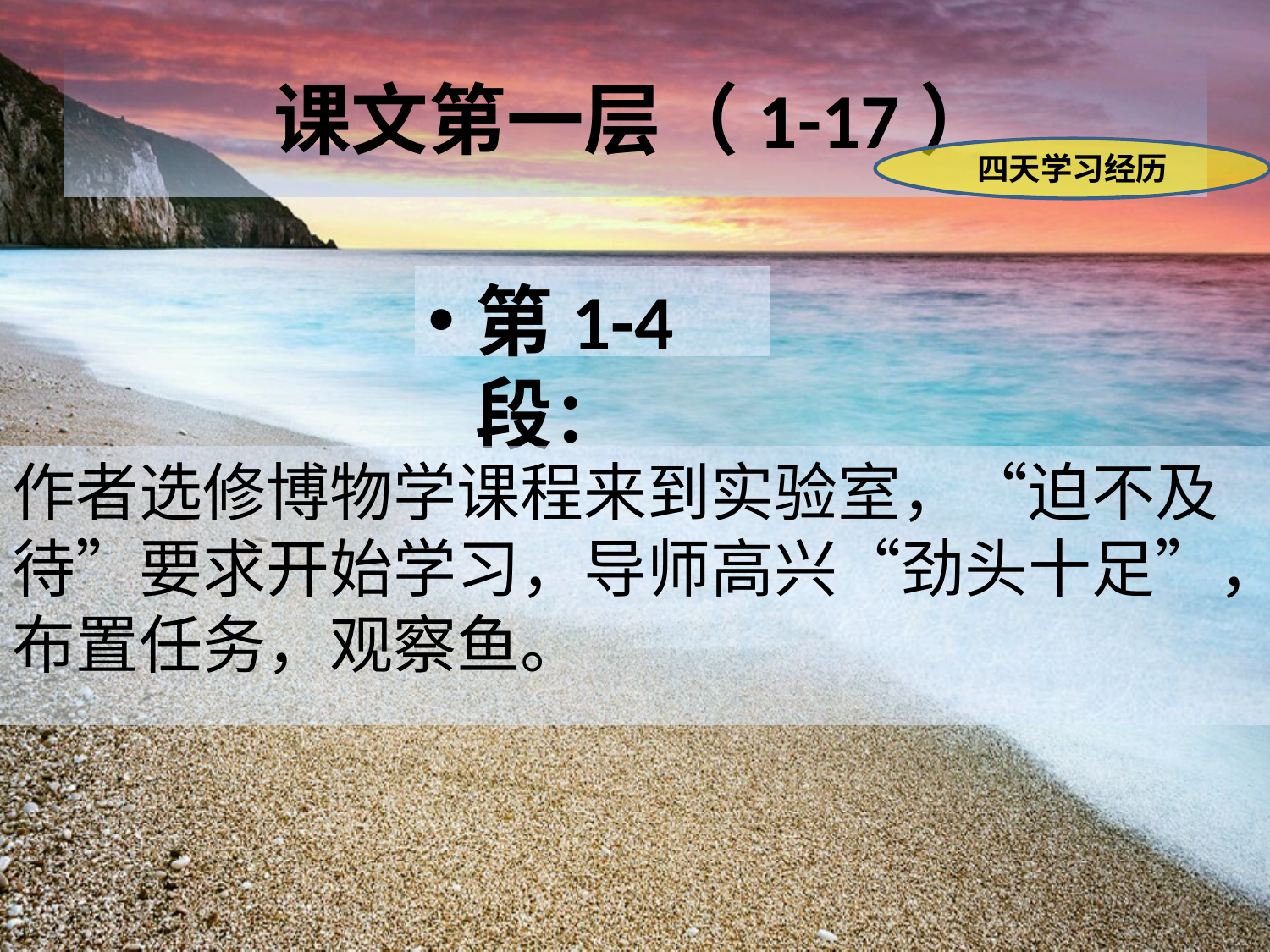

# 课文第一层（1-17）
四天学习经历
第1-4段：
作者选修博物学课程来到实验室，“迫不及待”要求开始学习，导师高兴“劲头十足”，布置任务，观察鱼。